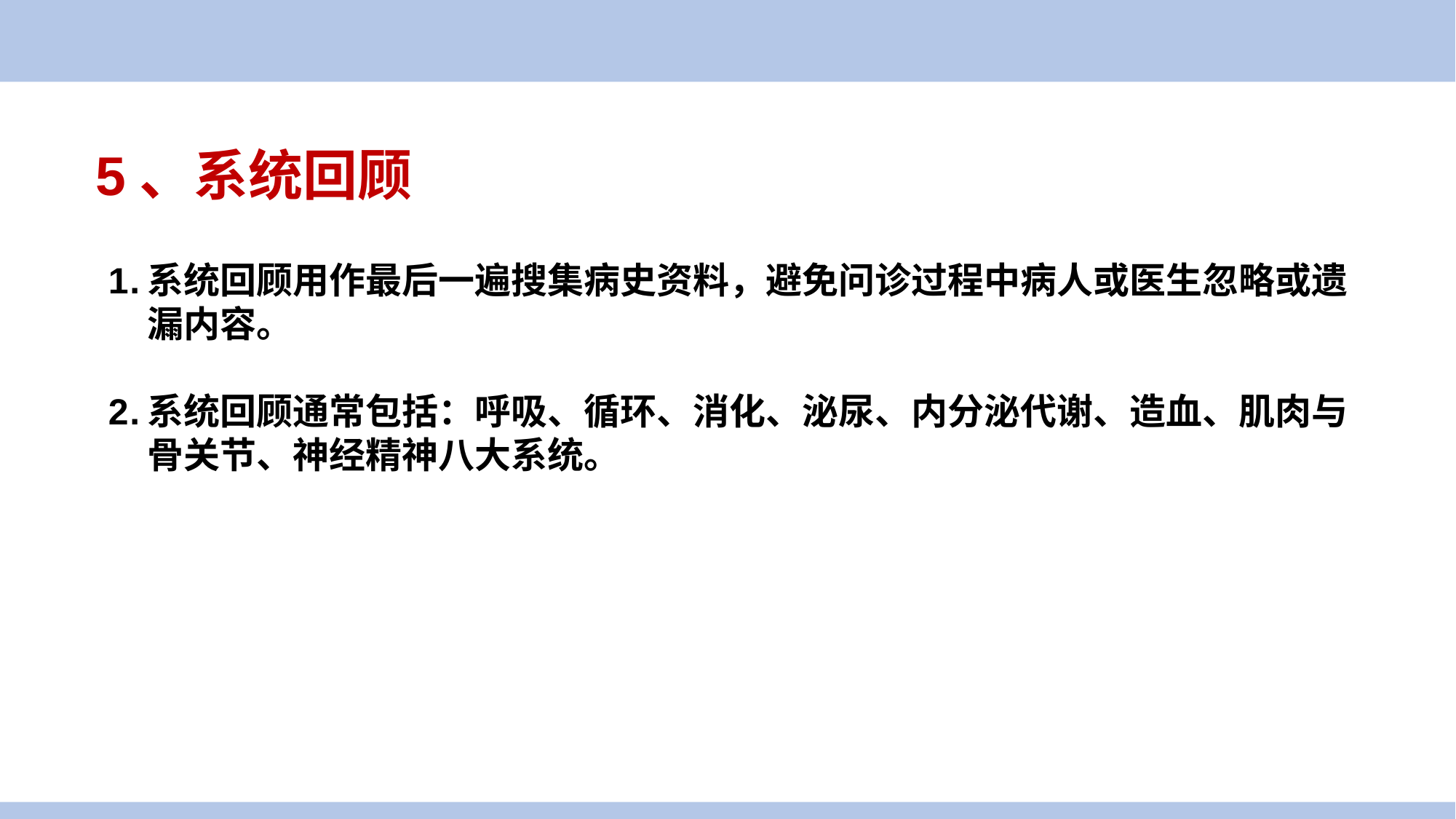

案例导入
5、系统回顾

系统回顾用作最后一遍搜集病史资料，避免问诊过程中病人或医生忽略或遗漏内容。

系统回顾通常包括：呼吸、循环、消化、泌尿、内分泌代谢、造血、肌肉与骨关节、神经精神八大系统。